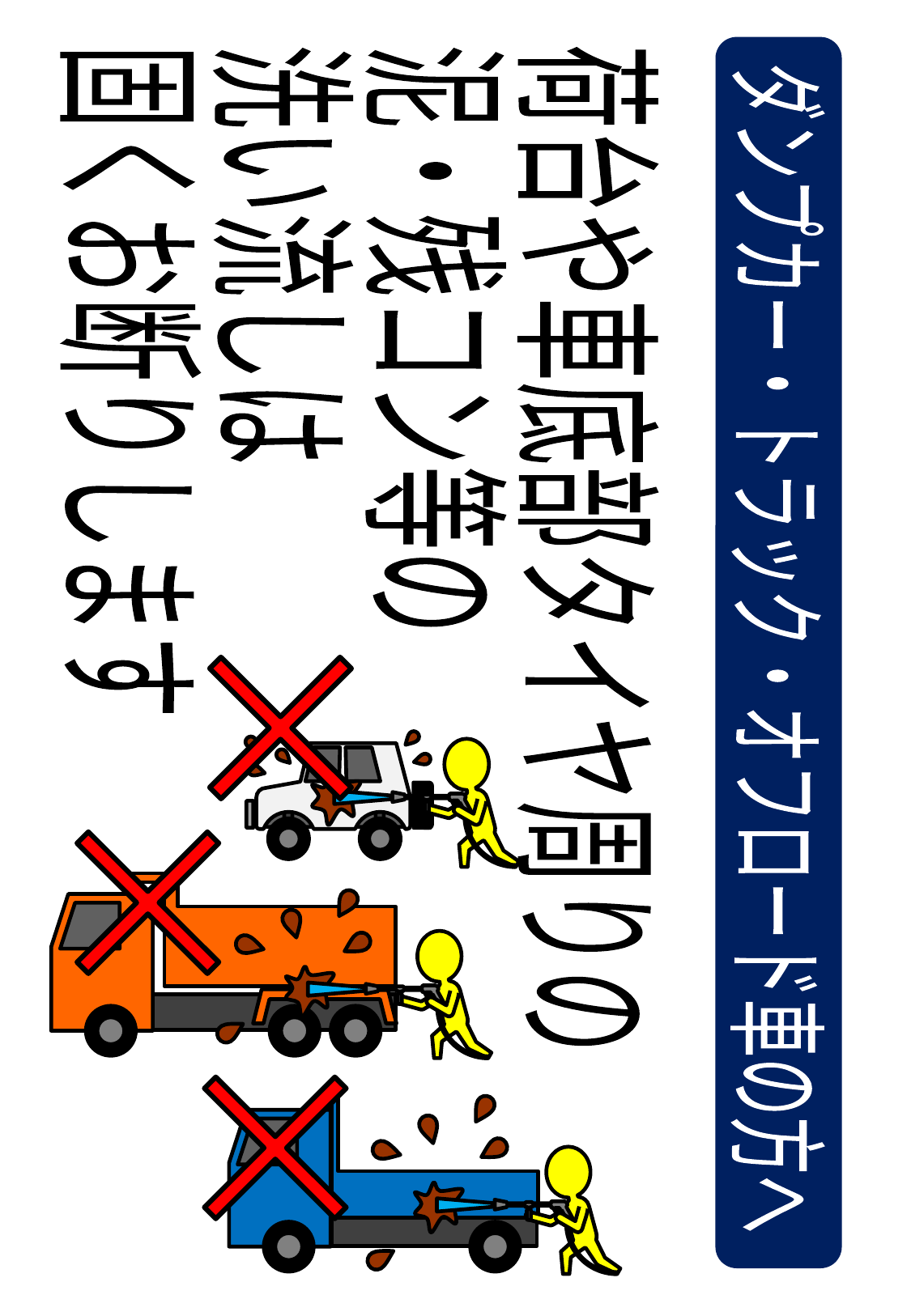

荷台や車底部タイヤ周りの
泥・残コン等の
洗い流しは
固くお断りします
ダンプカー・トラック・オフロード車の方へ